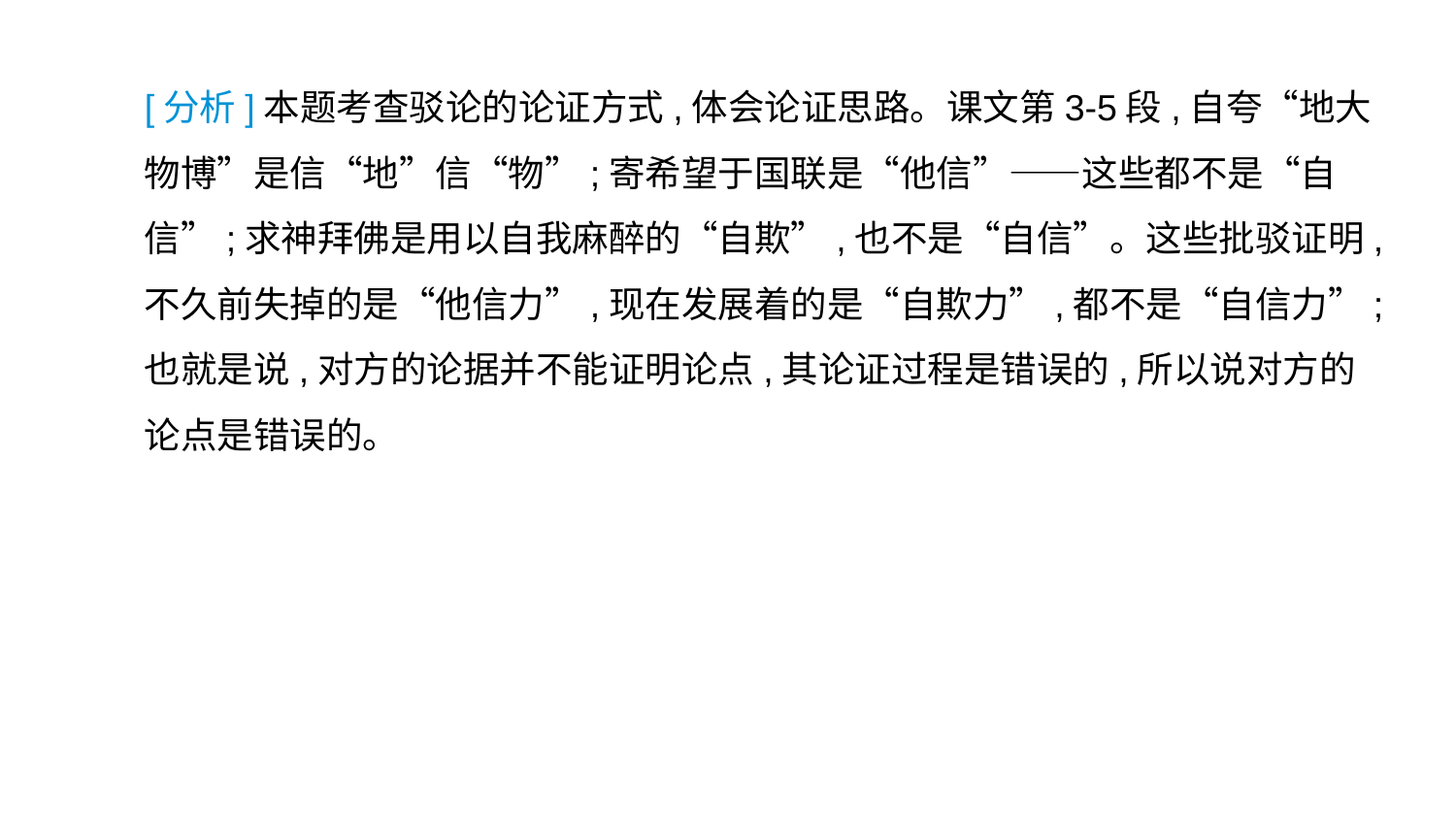

[分析]本题考查驳论的论证方式,体会论证思路。课文第3-5段,自夸“地大物博”是信“地”信“物”;寄希望于国联是“他信”——这些都不是“自信”;求神拜佛是用以自我麻醉的“自欺”,也不是“自信”。这些批驳证明,不久前失掉的是“他信力”,现在发展着的是“自欺力”,都不是“自信力”;也就是说,对方的论据并不能证明论点,其论证过程是错误的,所以说对方的论点是错误的。